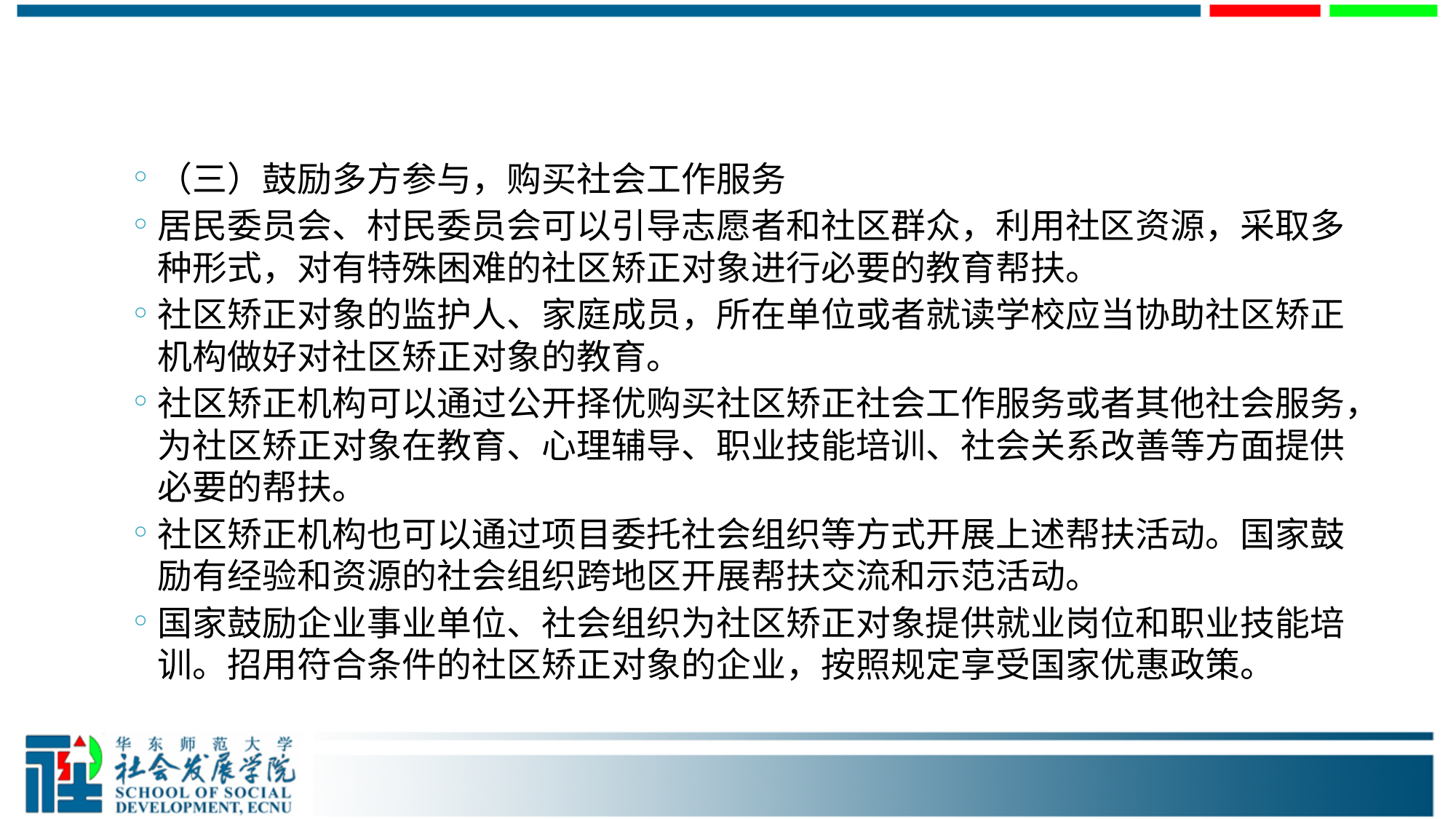

#
（三）鼓励多方参与，购买社会工作服务
居民委员会、村民委员会可以引导志愿者和社区群众，利用社区资源，采取多种形式，对有特殊困难的社区矫正对象进行必要的教育帮扶。
社区矫正对象的监护人、家庭成员，所在单位或者就读学校应当协助社区矫正机构做好对社区矫正对象的教育。
社区矫正机构可以通过公开择优购买社区矫正社会工作服务或者其他社会服务，为社区矫正对象在教育、心理辅导、职业技能培训、社会关系改善等方面提供必要的帮扶。
社区矫正机构也可以通过项目委托社会组织等方式开展上述帮扶活动。国家鼓励有经验和资源的社会组织跨地区开展帮扶交流和示范活动。
国家鼓励企业事业单位、社会组织为社区矫正对象提供就业岗位和职业技能培训。招用符合条件的社区矫正对象的企业，按照规定享受国家优惠政策。